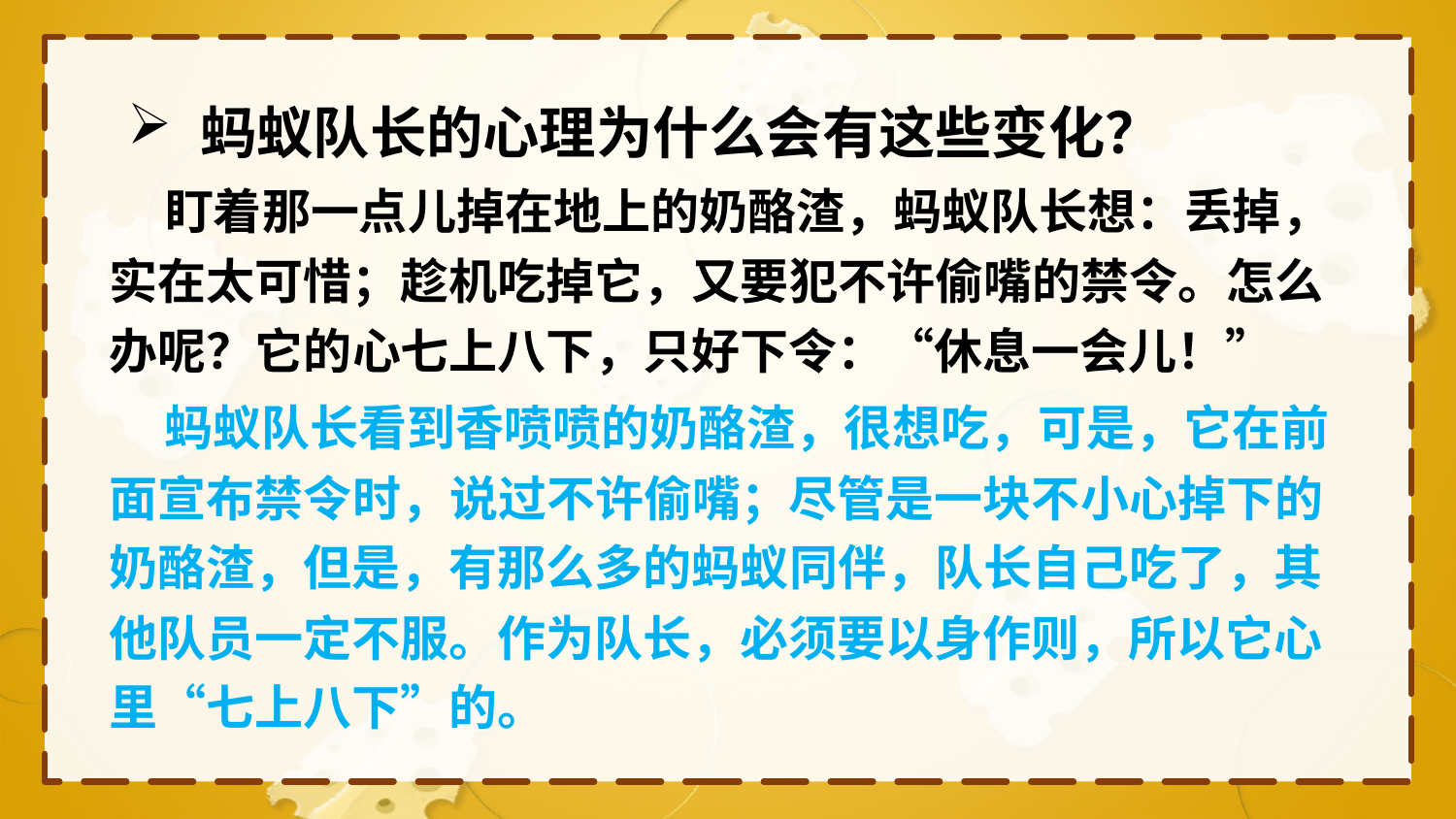

蚂蚁队长的心理为什么会有这些变化？
    盯着那一点儿掉在地上的奶酪渣，蚂蚁队长想：丢掉，实在太可惜；趁机吃掉它，又要犯不许偷嘴的禁令。怎么办呢？它的心七上八下，只好下令：“休息一会儿！”
    蚂蚁队长看到香喷喷的奶酪渣，很想吃，可是，它在前面宣布禁令时，说过不许偷嘴；尽管是一块不小心掉下的奶酪渣，但是，有那么多的蚂蚁同伴，队长自己吃了，其他队员一定不服。作为队长，必须要以身作则，所以它心里“七上八下”的。